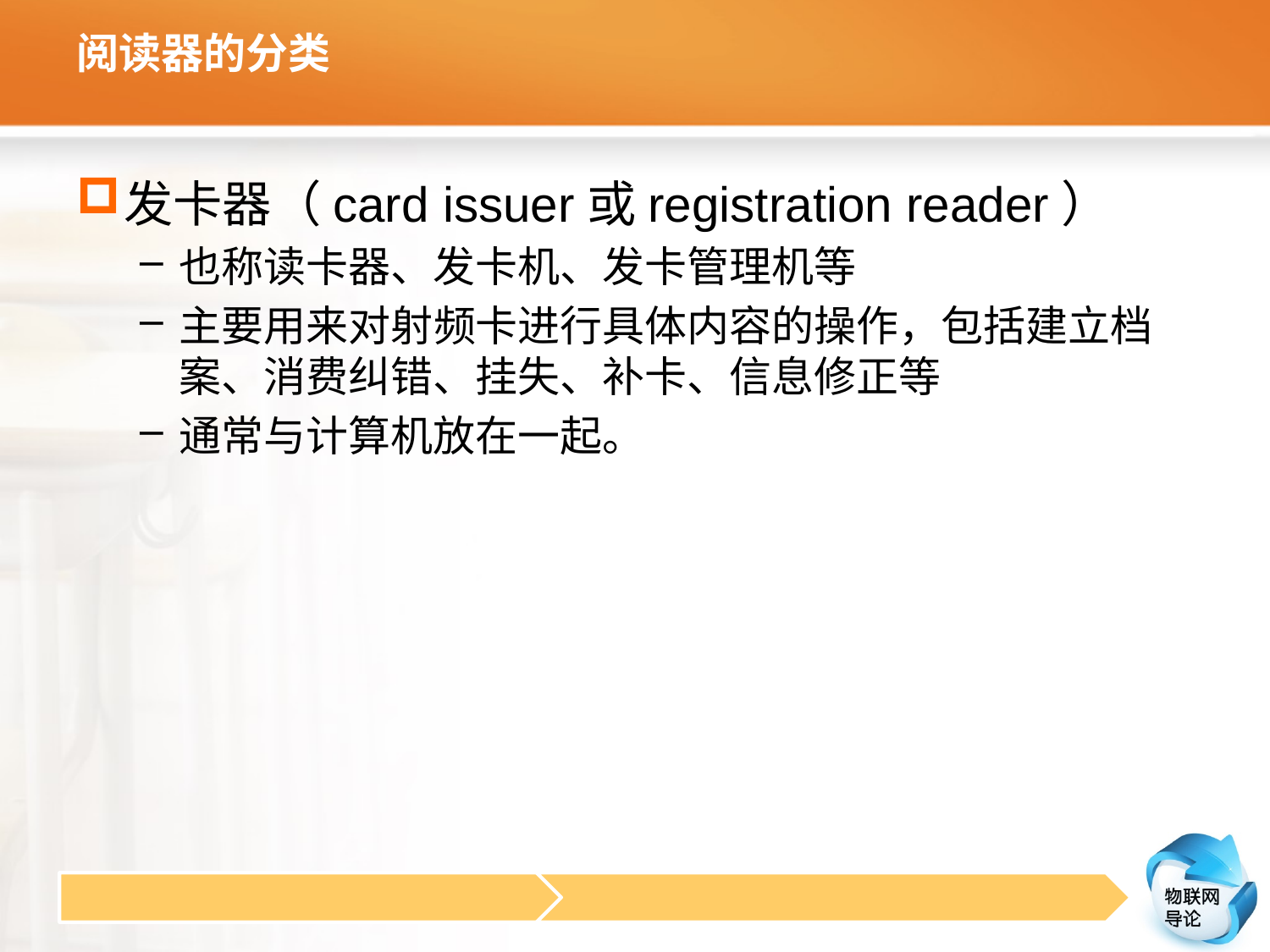

# 阅读器的分类
发卡器（card issuer或registration reader）
也称读卡器、发卡机、发卡管理机等
主要用来对射频卡进行具体内容的操作，包括建立档案、消费纠错、挂失、补卡、信息修正等
通常与计算机放在一起。